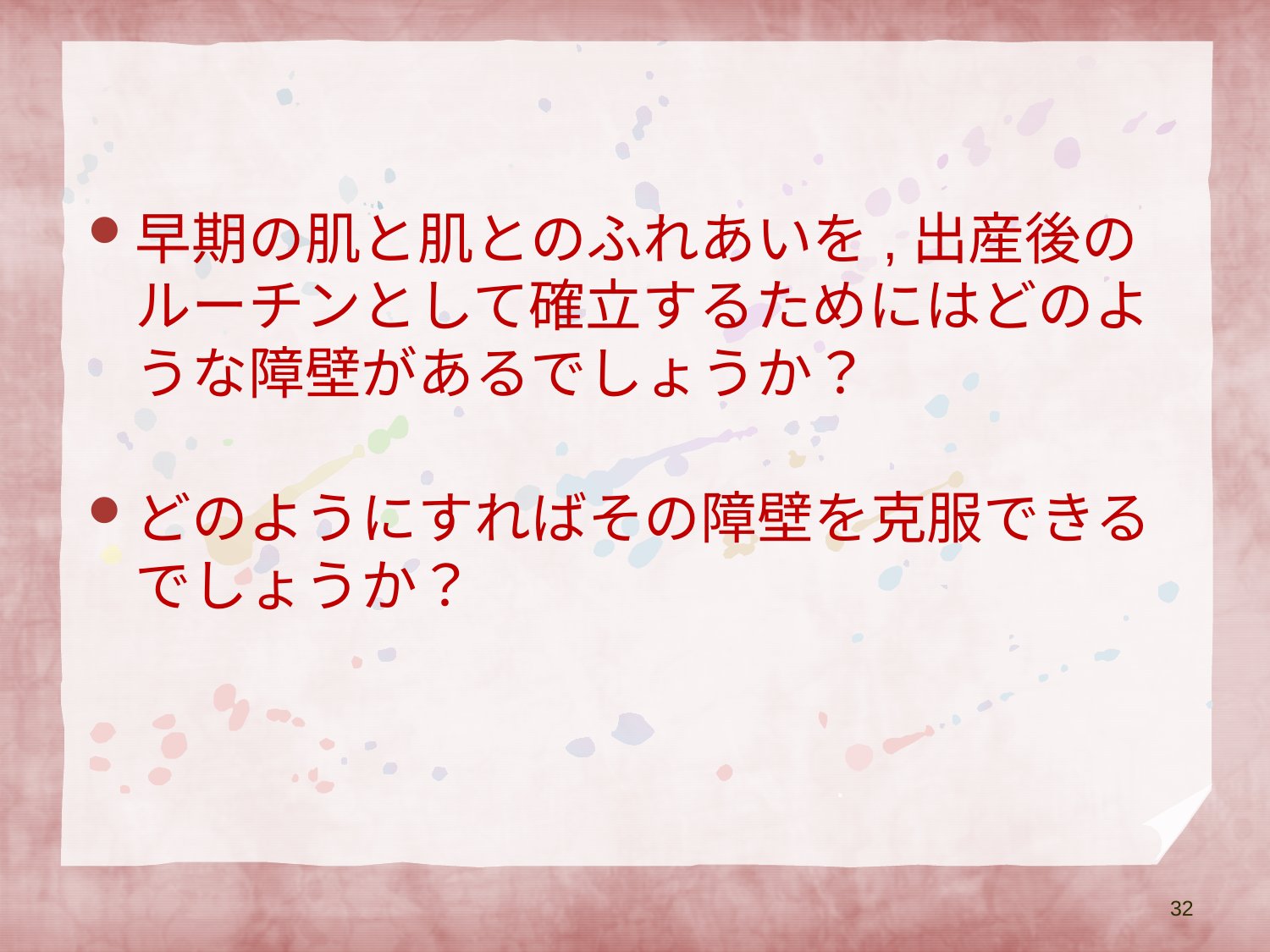

早期の肌と肌とのふれあいを,出産後のルーチンとして確立するためにはどのような障壁があるでしょうか？
どのようにすればその障壁を克服できるでしょうか？
32